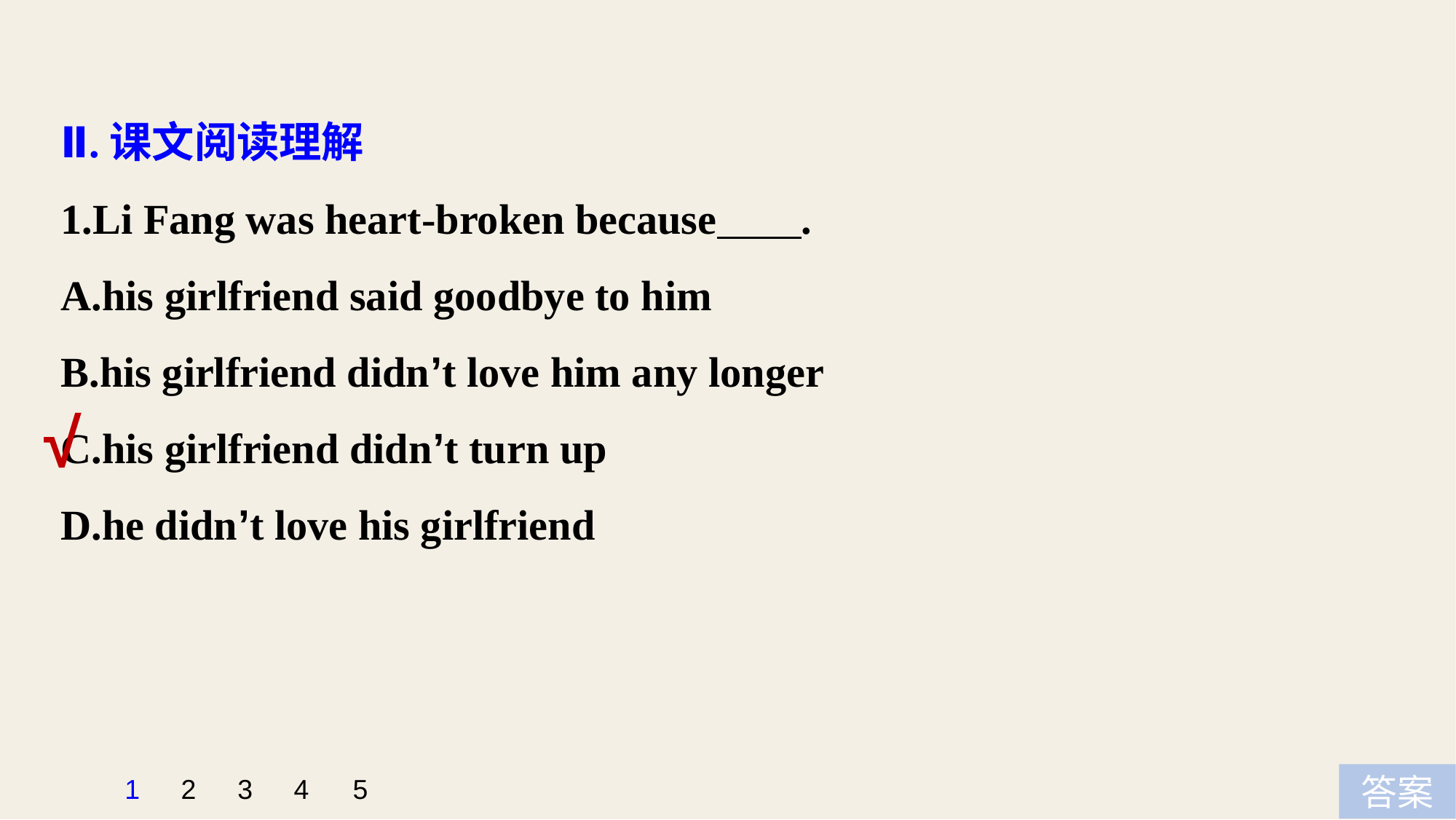

Ⅱ.课文阅读理解
1.Li Fang was heart­-broken because        .
A.his girlfriend said goodbye to him
B.his girlfriend didn’t love him any longer
C.his girlfriend didn’t turn up
D.he didn’t love his girlfriend
√
5
1
2
3
4
答案